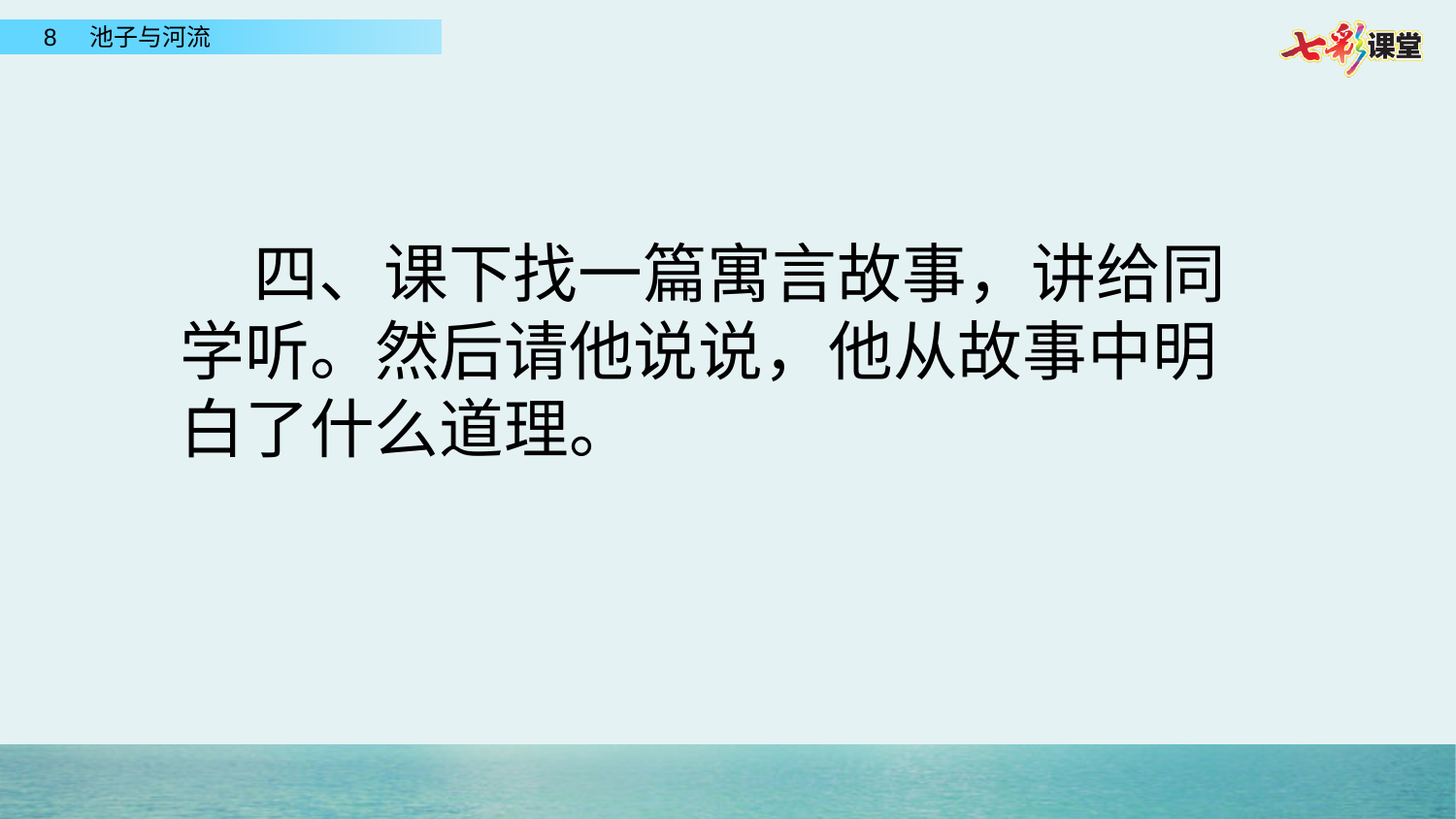

四、课下找一篇寓言故事，讲给同学听。然后请他说说，他从故事中明白了什么道理。